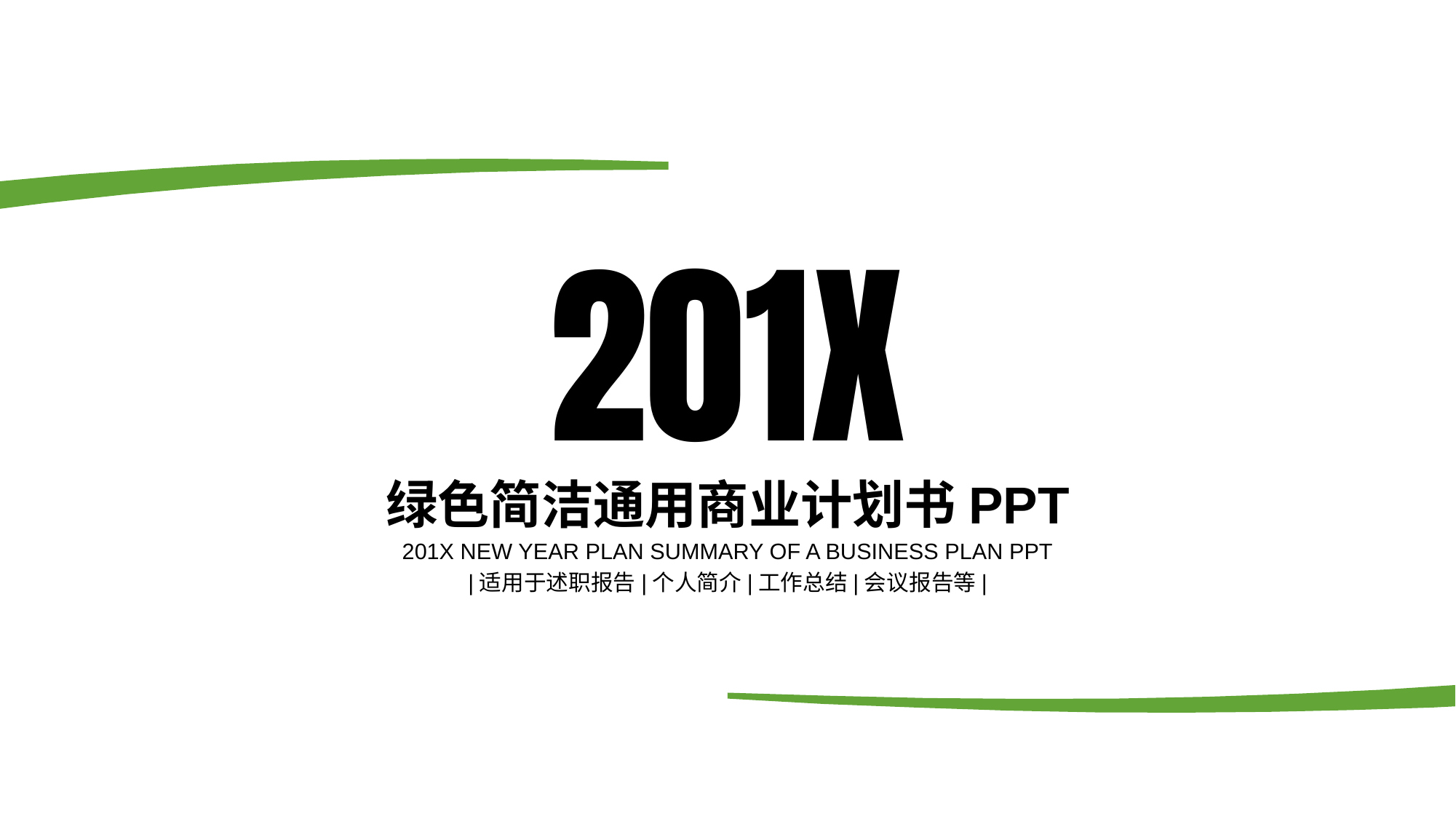

201X
绿色简洁通用商业计划书PPT
201X New Year plan summary of a business plan PPT
|适用于述职报告|个人简介|工作总结|会议报告等|